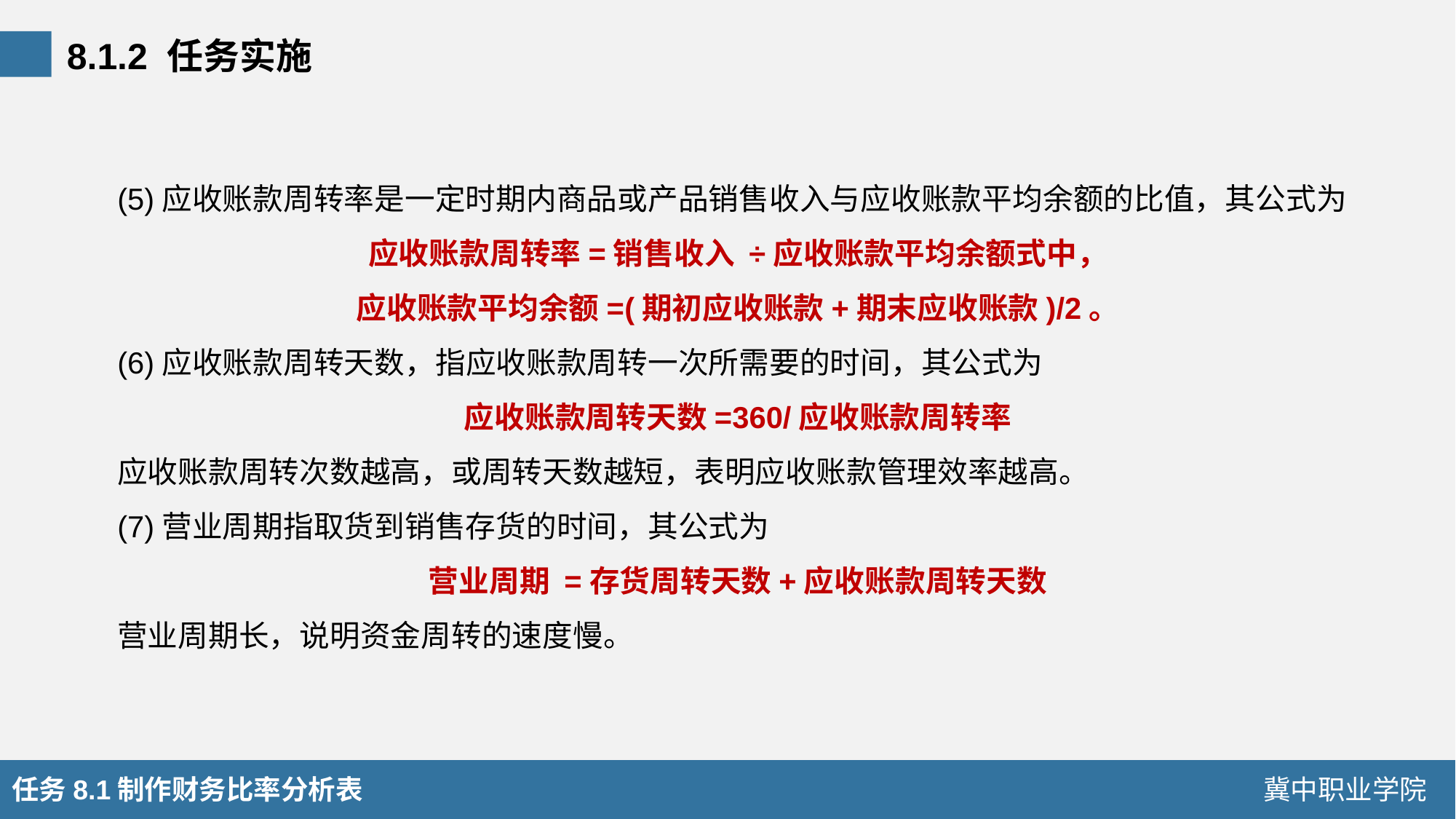

8.1.2 任务实施
(5)应收账款周转率是一定时期内商品或产品销售收入与应收账款平均余额的比值，其公式为
应收账款周转率=销售收入 ÷应收账款平均余额式中，
应收账款平均余额=(期初应收账款+期末应收账款)/2。
(6)应收账款周转天数，指应收账款周转一次所需要的时间，其公式为
应收账款周转天数=360/应收账款周转率
应收账款周转次数越高，或周转天数越短，表明应收账款管理效率越高。
(7)营业周期指取货到销售存货的时间，其公式为
营业周期 =存货周转天数+应收账款周转天数
营业周期长，说明资金周转的速度慢。

任务8.1制作财务比率分析表
冀中职业学院